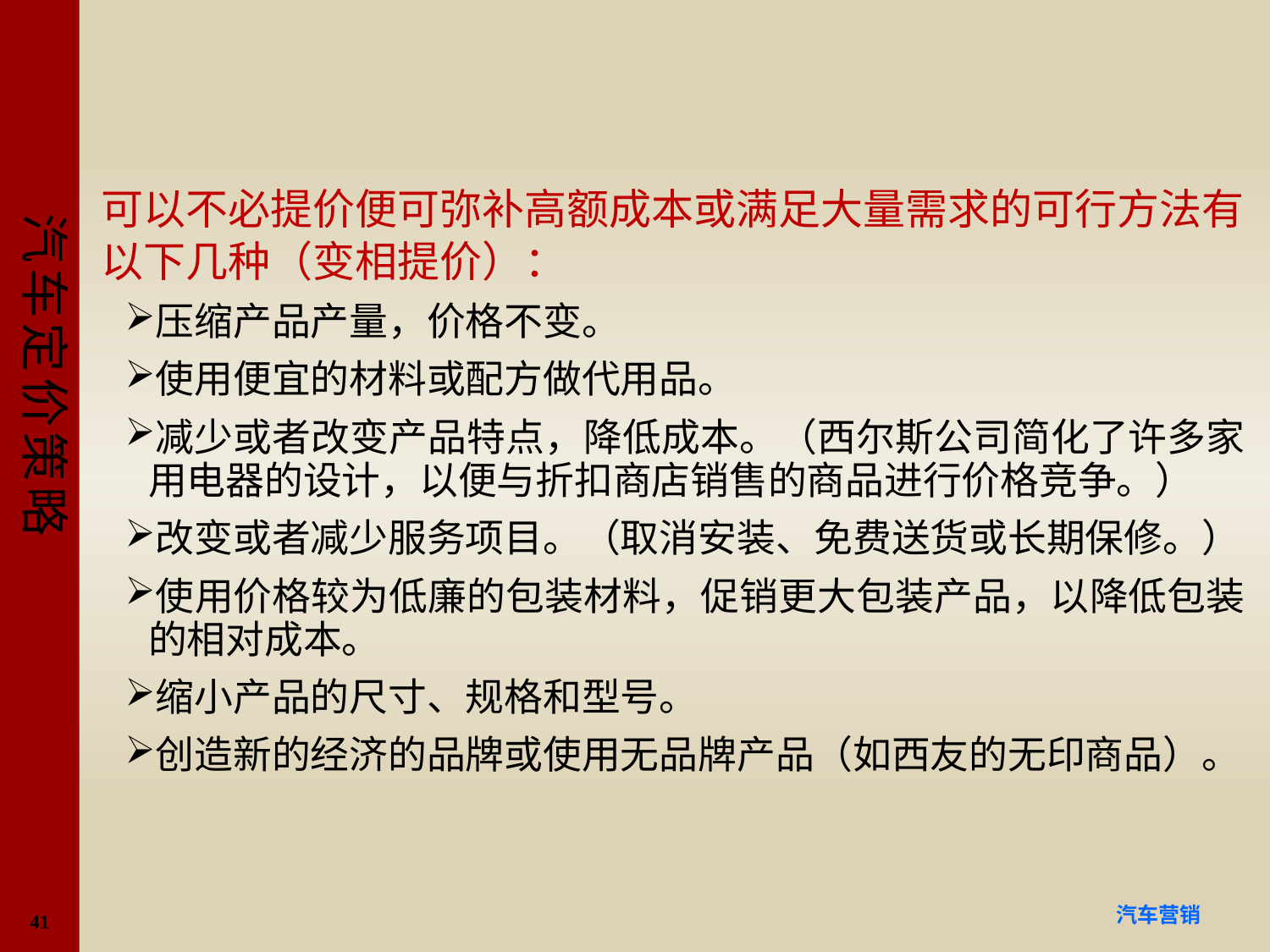

#
可以不必提价便可弥补高额成本或满足大量需求的可行方法有以下几种（变相提价）：
压缩产品产量，价格不变。
使用便宜的材料或配方做代用品。
减少或者改变产品特点，降低成本。（西尔斯公司简化了许多家用电器的设计，以便与折扣商店销售的商品进行价格竞争。）
改变或者减少服务项目。（取消安装、免费送货或长期保修。）
使用价格较为低廉的包装材料，促销更大包装产品，以降低包装的相对成本。
缩小产品的尺寸、规格和型号。
创造新的经济的品牌或使用无品牌产品（如西友的无印商品）。

41